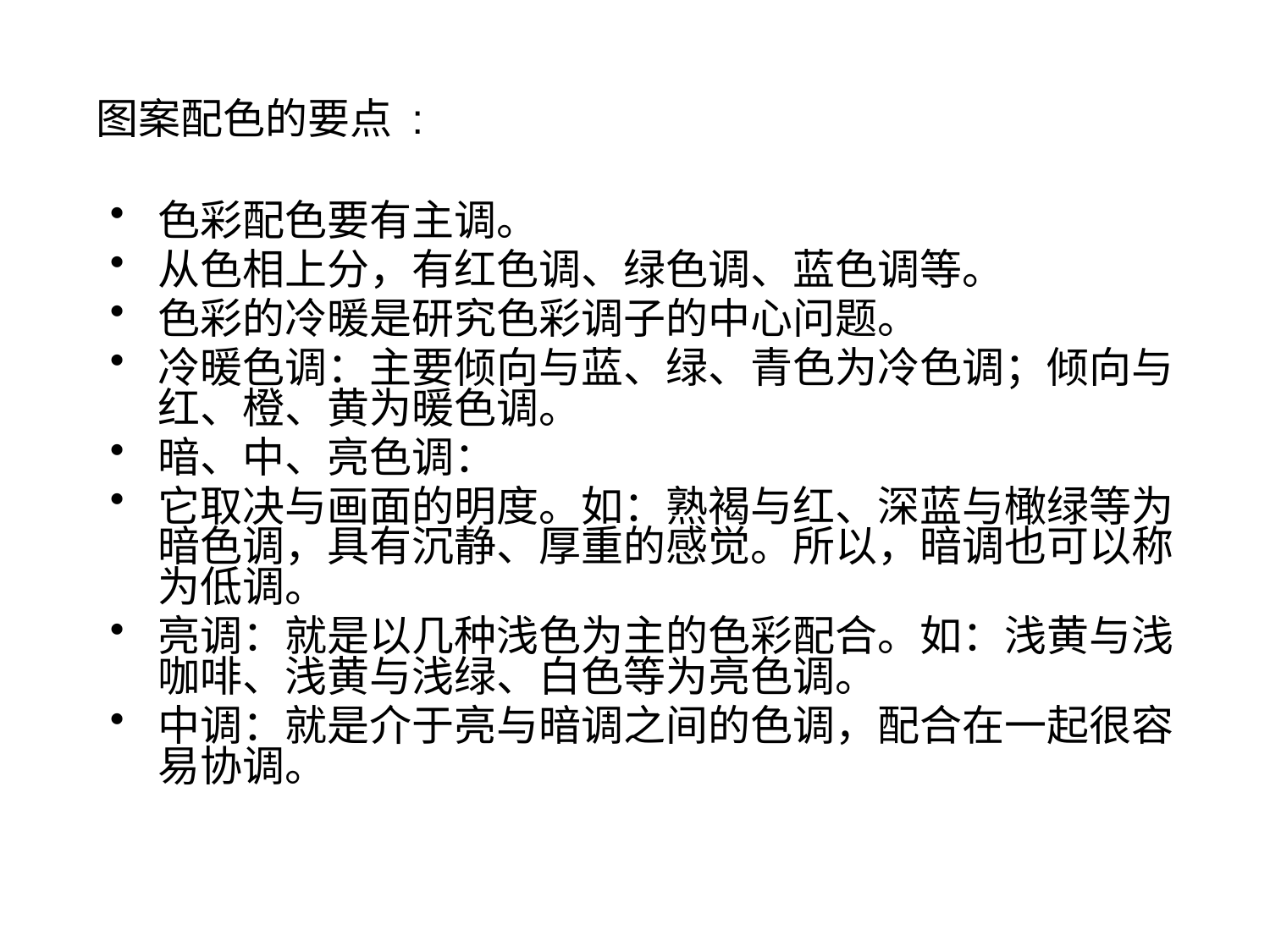

# 图案配色的要点 :
色彩配色要有主调。
从色相上分，有红色调、绿色调、蓝色调等。
色彩的冷暖是研究色彩调子的中心问题。
冷暖色调：主要倾向与蓝、绿、青色为冷色调；倾向与红、橙、黄为暖色调。
暗、中、亮色调：
它取决与画面的明度。如：熟褐与红、深蓝与橄绿等为暗色调，具有沉静、厚重的感觉。所以，暗调也可以称为低调。
亮调：就是以几种浅色为主的色彩配合。如：浅黄与浅咖啡、浅黄与浅绿、白色等为亮色调。
中调：就是介于亮与暗调之间的色调，配合在一起很容易协调。